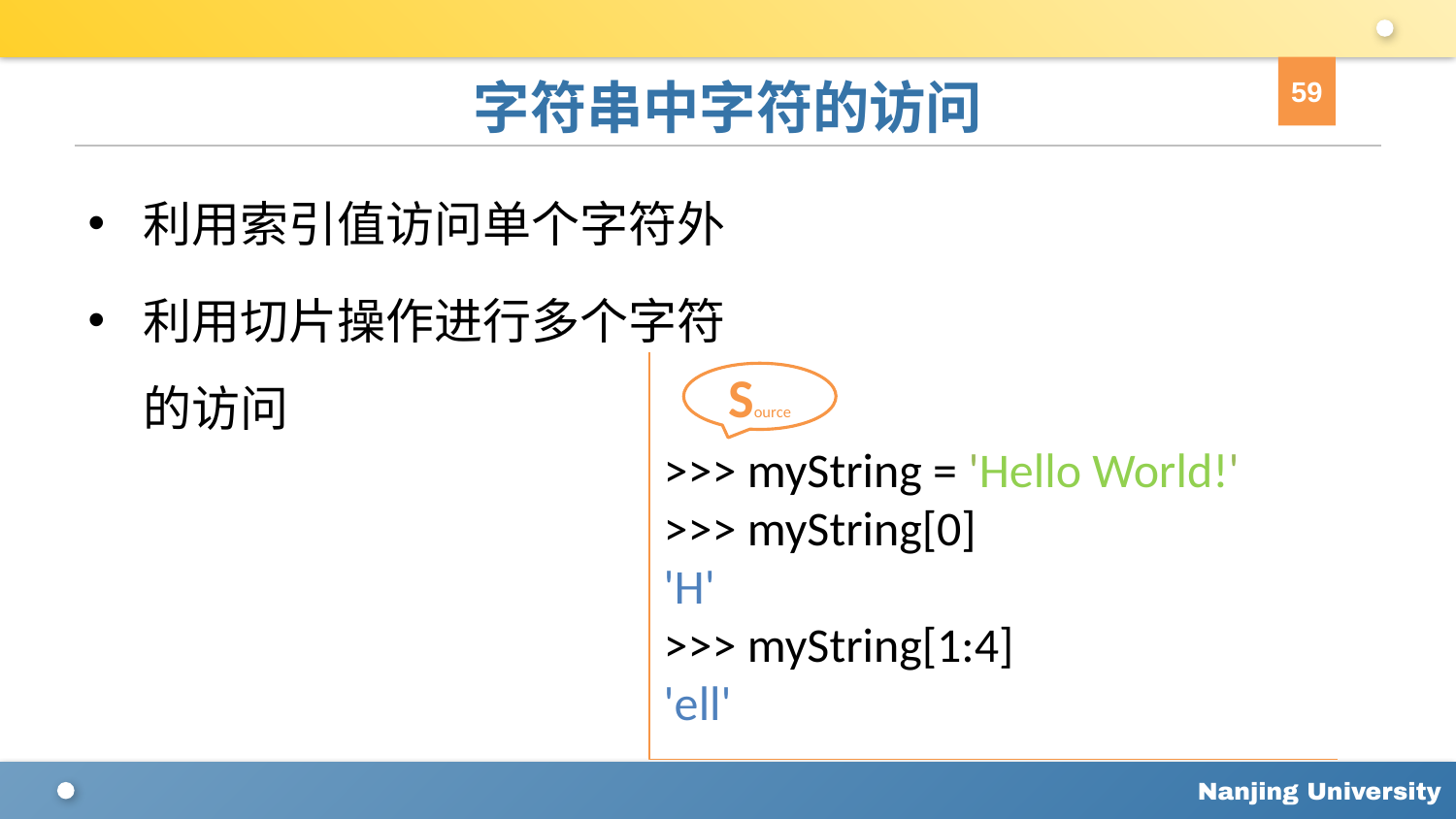

59
# 字符串中字符的访问
利用索引值访问单个字符外
利用切片操作进行多个字符的访问

>>> myString = 'Hello World!'
>>> myString[0]
'H'
>>> myString[1:4]
'ell'
Source